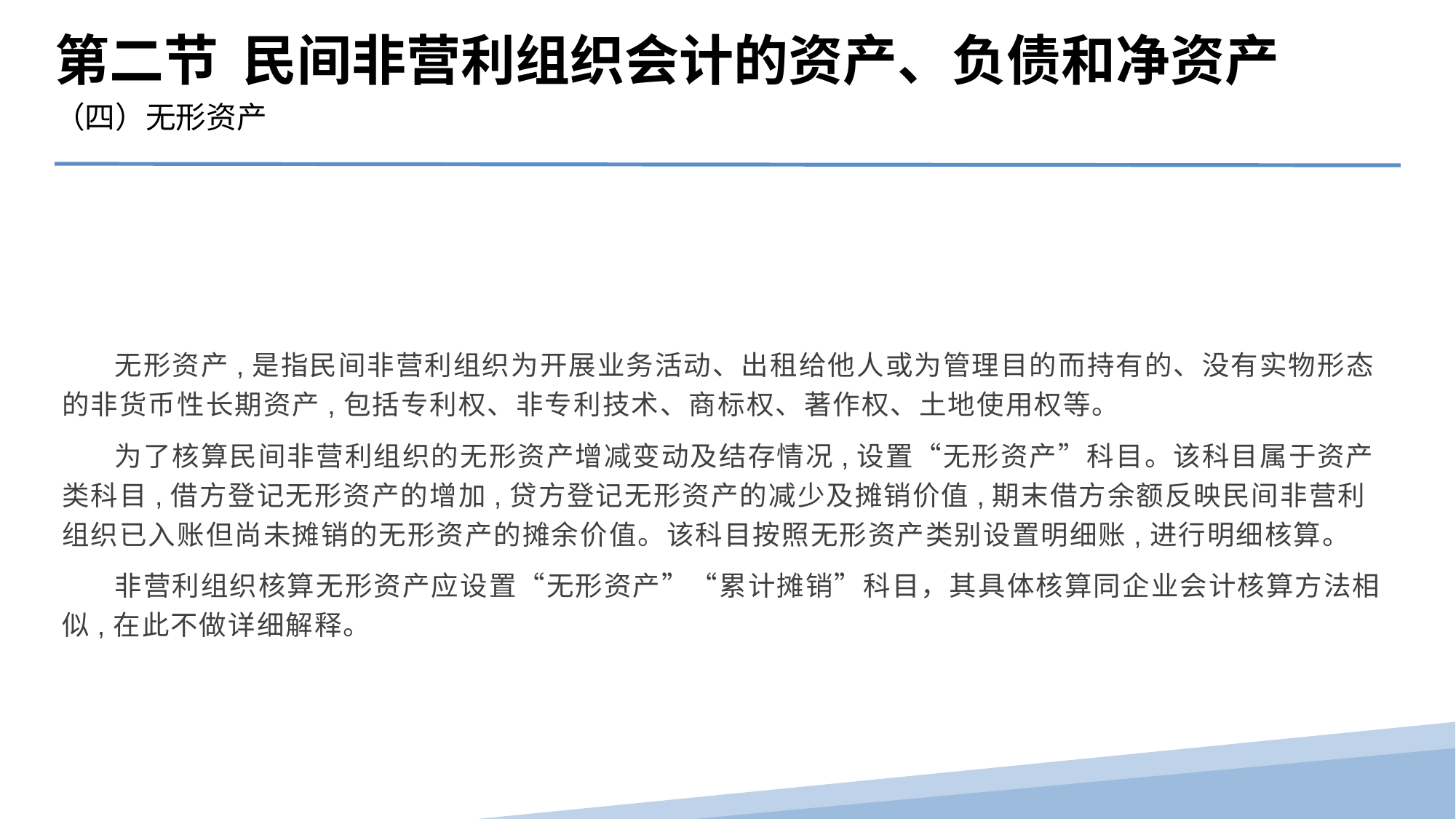

第二节  民间非营利组织会计的资产、负债和净资产
（四）无形资产
      无形资产,是指民间非营利组织为开展业务活动、出租给他人或为管理目的而持有的、没有实物形态的非货币性长期资产,包括专利权、非专利技术、商标权、著作权、土地使用权等。
      为了核算民间非营利组织的无形资产增减变动及结存情况,设置“无形资产”科目。该科目属于资产类科目,借方登记无形资产的增加,贷方登记无形资产的减少及摊销价值,期末借方余额反映民间非营利组织已入账但尚未摊销的无形资产的摊余价值。该科目按照无形资产类别设置明细账,进行明细核算。
      非营利组织核算无形资产应设置“无形资产”“累计摊销”科目，其具体核算同企业会计核算方法相似,在此不做详细解释。